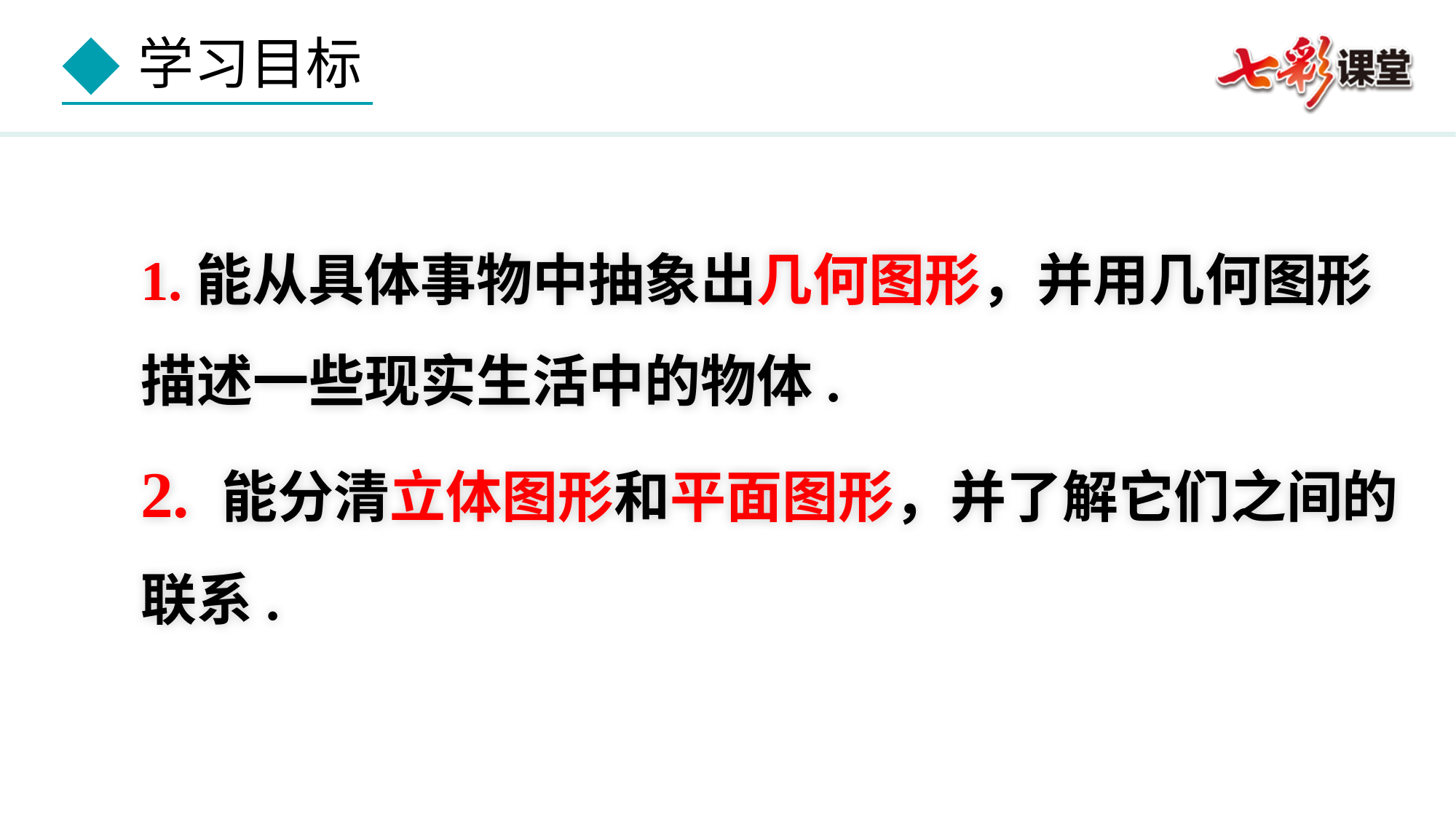

1.能从具体事物中抽象出几何图形，并用几何图形描述一些现实生活中的物体.
2. 能分清立体图形和平面图形，并了解它们之间的联系.